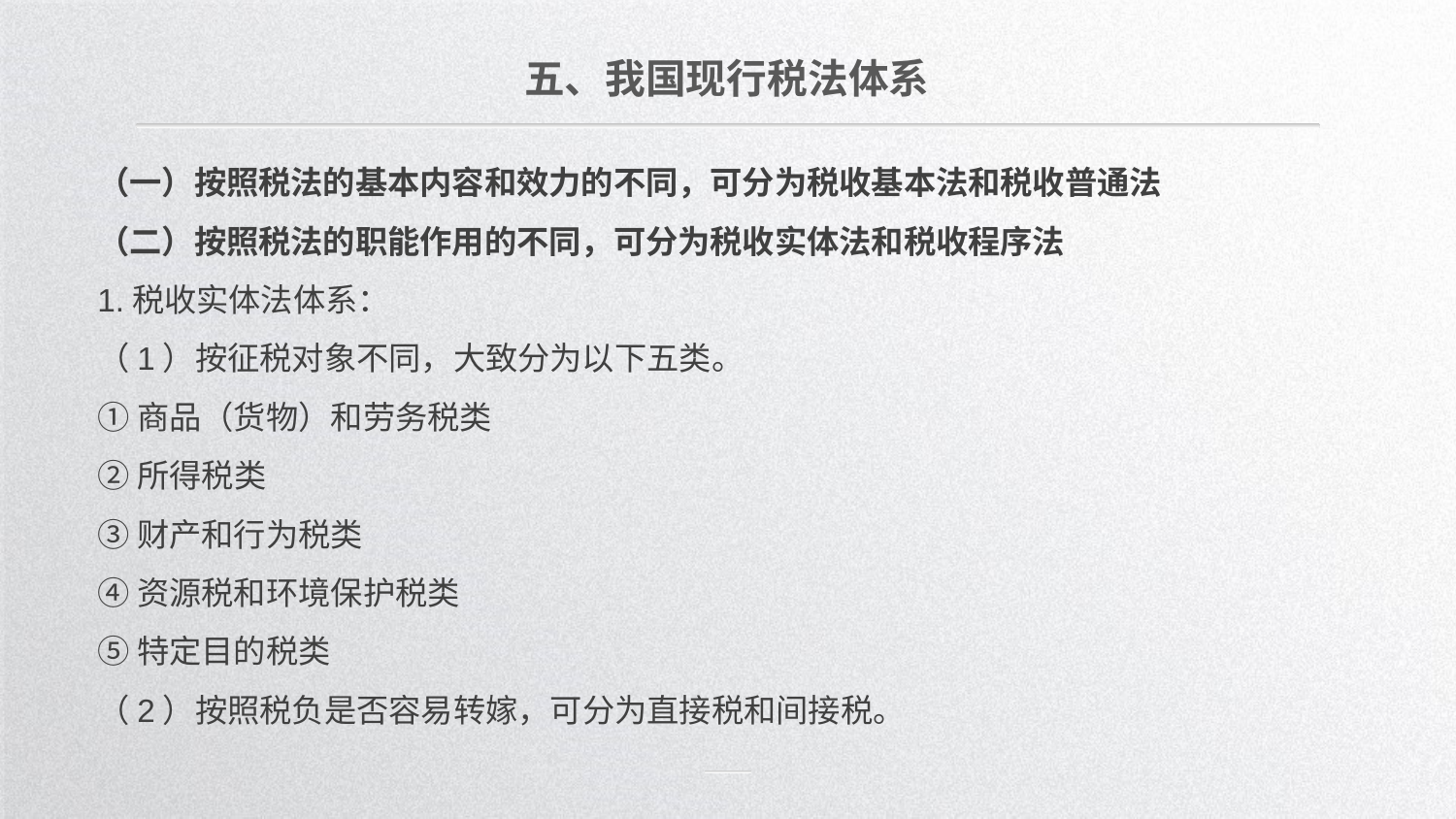

五、我国现行税法体系
（一）按照税法的基本内容和效力的不同，可分为税收基本法和税收普通法
（二）按照税法的职能作用的不同，可分为税收实体法和税收程序法
1.税收实体法体系：
（1）按征税对象不同，大致分为以下五类。
①商品（货物）和劳务税类
②所得税类
③财产和行为税类
④资源税和环境保护税类
⑤特定目的税类
（2）按照税负是否容易转嫁，可分为直接税和间接税。